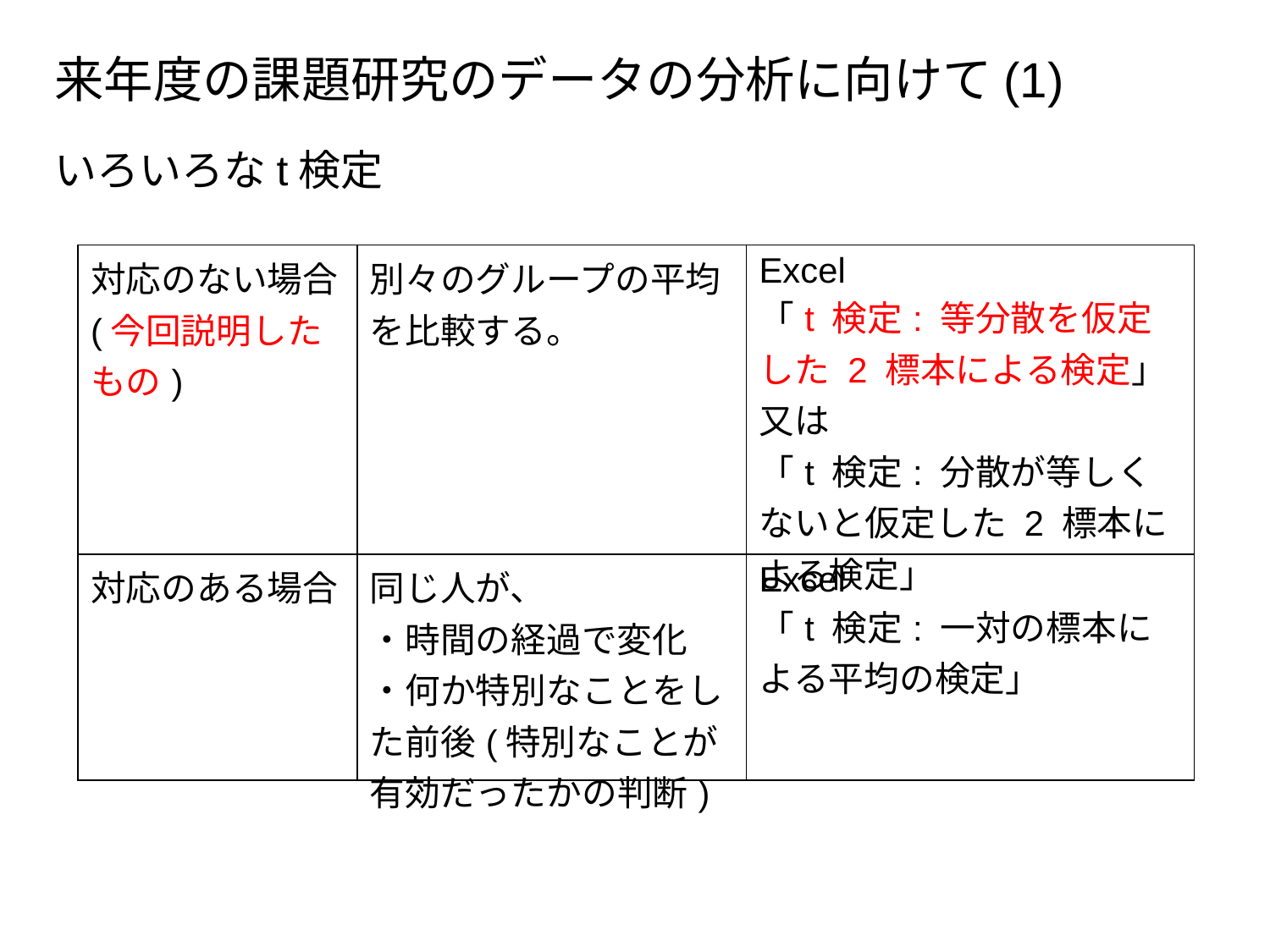

来年度の課題研究のデータの分析に向けて(1)
いろいろなt検定
| 対応のない場合 (今回説明したもの) | 別々のグループの平均を比較する。 | Excel 「t 検定: 等分散を仮定した 2 標本による検定」 又は 「t 検定: 分散が等しくないと仮定した 2 標本による検定」 |
| --- | --- | --- |
| 対応のある場合 | 同じ人が、 ・時間の経過で変化 ・何か特別なことをした前後(特別なことが有効だったかの判断) | Excel 「t 検定: 一対の標本による平均の検定」 |